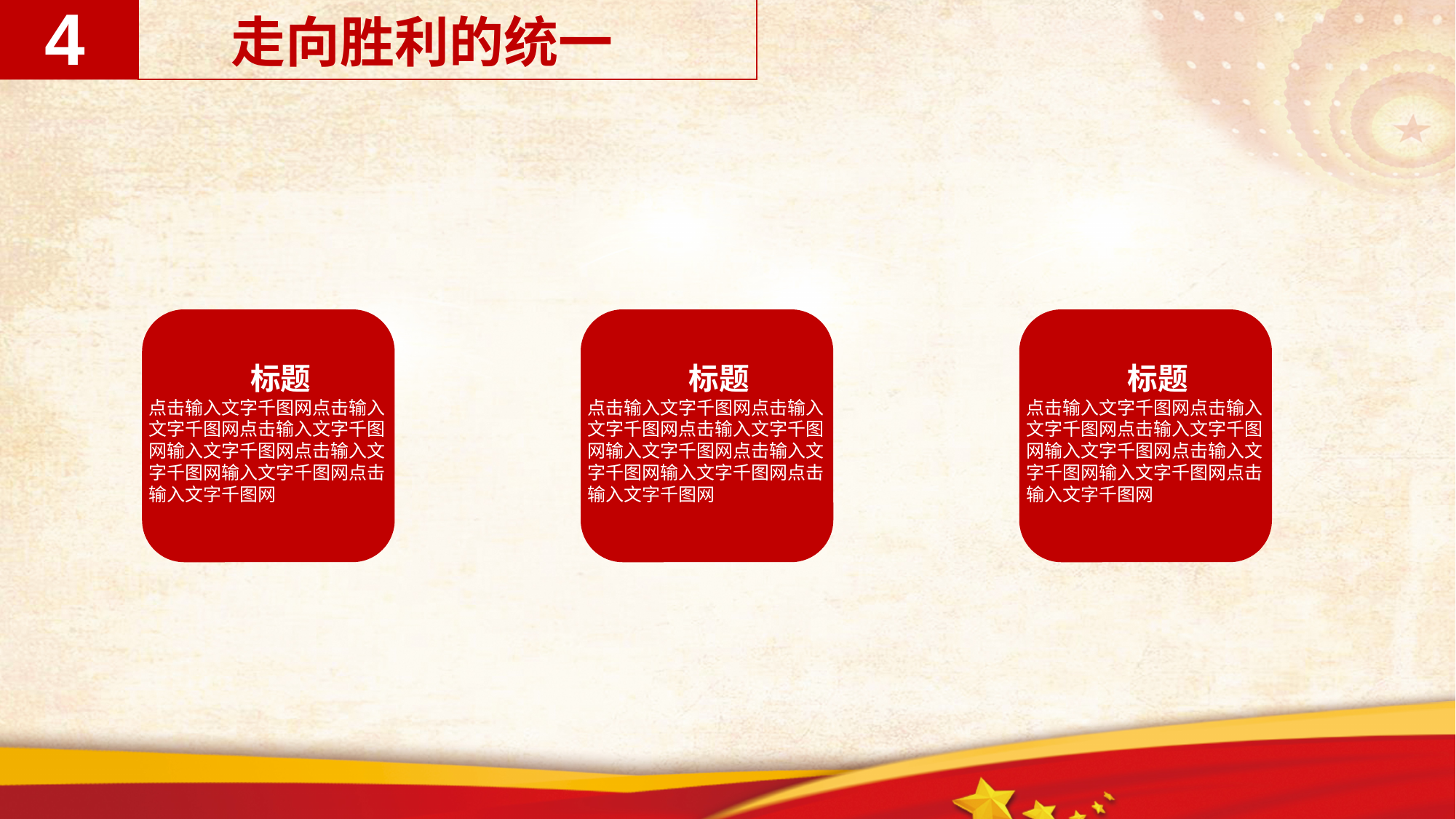

4
走向胜利的统一

    标题
点击输入文字千图网点击输入文字千图网点击输入文字千图网输入文字千图网点击输入文字千图网输入文字千图网点击输入文字千图网

    标题
点击输入文字千图网点击输入文字千图网点击输入文字千图网输入文字千图网点击输入文字千图网输入文字千图网点击输入文字千图网

    标题
点击输入文字千图网点击输入文字千图网点击输入文字千图网输入文字千图网点击输入文字千图网输入文字千图网点击输入文字千图网